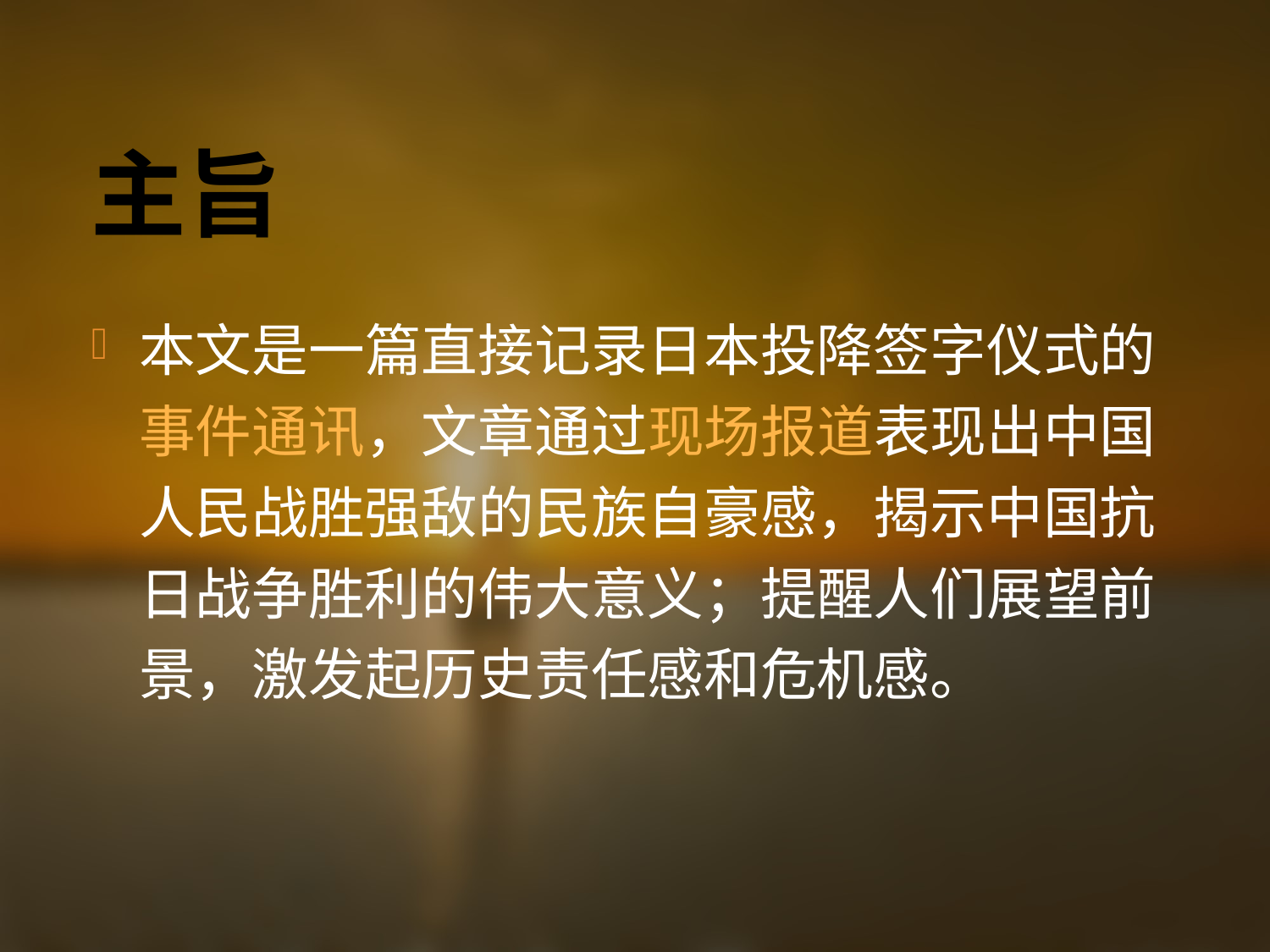

# 主旨
本文是一篇直接记录日本投降签字仪式的事件通讯，文章通过现场报道表现出中国人民战胜强敌的民族自豪感，揭示中国抗日战争胜利的伟大意义；提醒人们展望前景，激发起历史责任感和危机感。